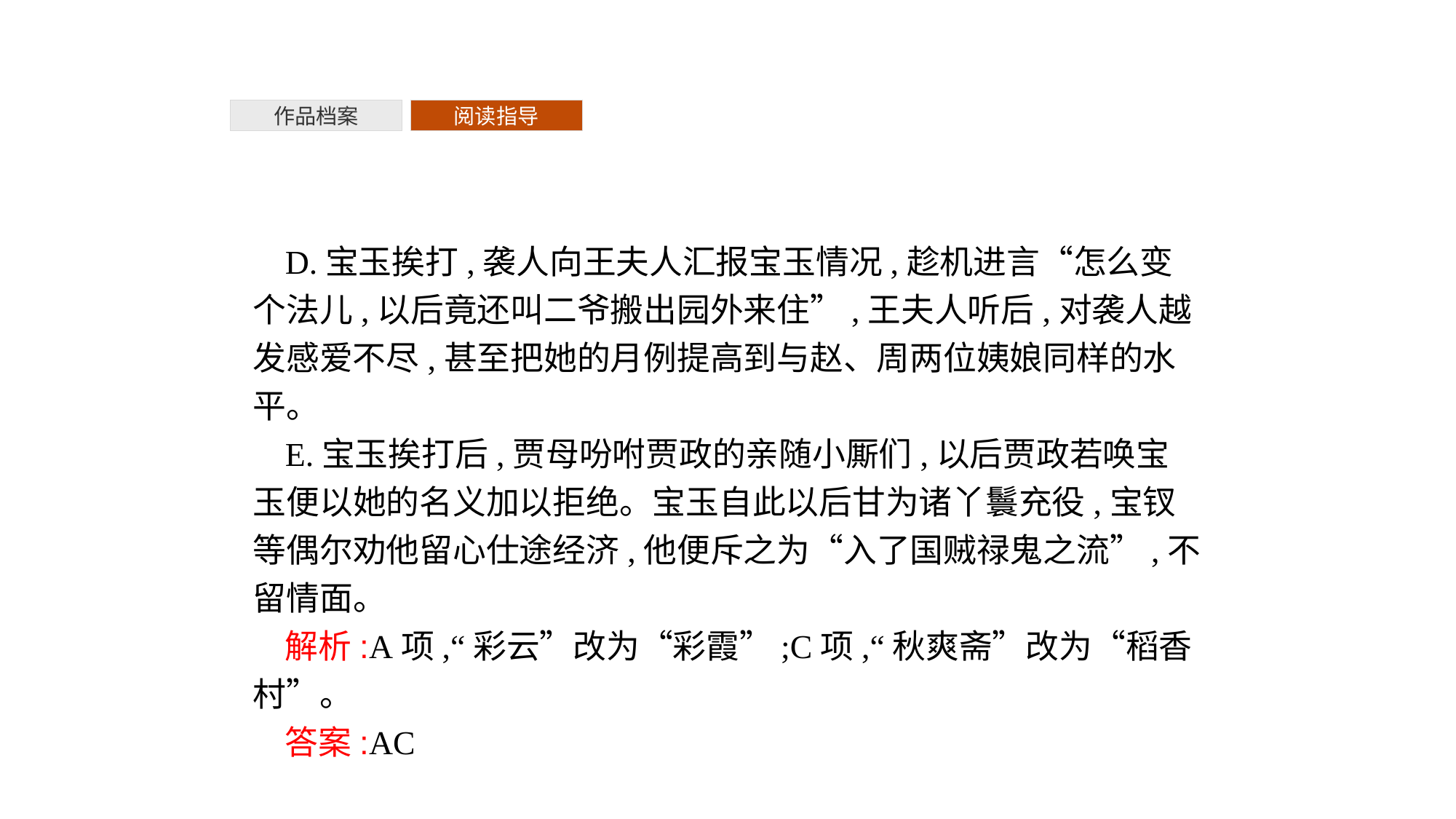

作品档案
阅读指导
D.宝玉挨打,袭人向王夫人汇报宝玉情况,趁机进言“怎么变个法儿,以后竟还叫二爷搬出园外来住”,王夫人听后,对袭人越发感爱不尽,甚至把她的月例提高到与赵、周两位姨娘同样的水平。
E.宝玉挨打后,贾母吩咐贾政的亲随小厮们,以后贾政若唤宝玉便以她的名义加以拒绝。宝玉自此以后甘为诸丫鬟充役,宝钗等偶尔劝他留心仕途经济,他便斥之为“入了国贼禄鬼之流”,不留情面。
解析:A项,“彩云”改为“彩霞”;C项,“秋爽斋”改为“稻香村”。
答案:AC